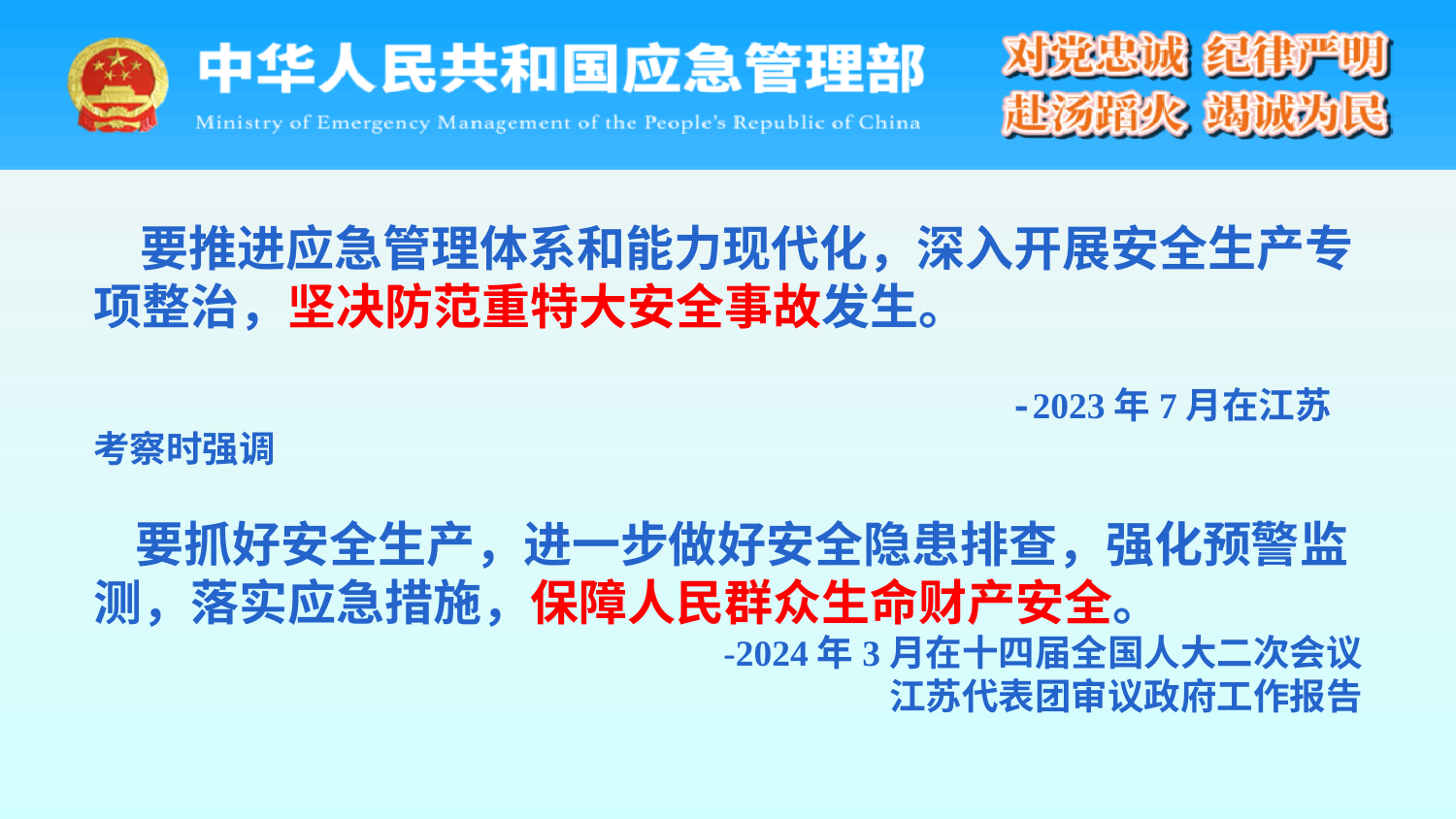

要推进应急管理体系和能力现代化，深入开展安全生产专项整治，坚决防范重特大安全事故发生。

                                          -2023年7月在江苏考察时强调

    要抓好安全生产，进一步做好安全隐患排查，强化预警监测，落实应急措施，保障人民群众生命财产安全。
         -2024年3月在十四届全国人大二次会议
江苏代表团审议政府工作报告

8